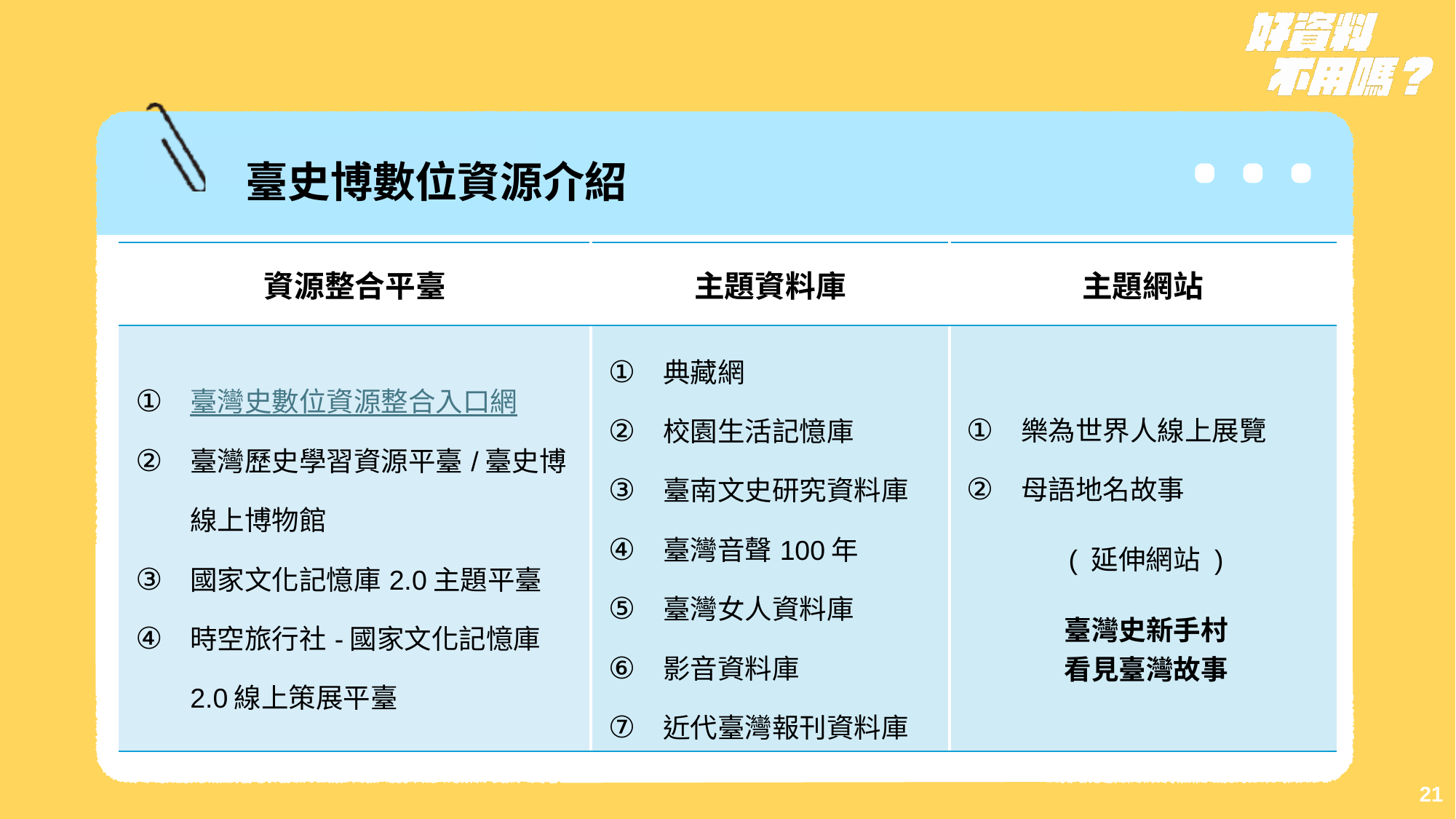

臺史博數位資源介紹
| 資源整合平臺 | 主題資料庫 | 主題網站 |
| --- | --- | --- |
| 臺灣史數位資源整合入口網 臺灣歷史學習資源平臺/臺史博線上博物館 國家文化記憶庫2.0主題平臺 時空旅行社-國家文化記憶庫2.0線上策展平臺 | 典藏網 校園生活記憶庫 臺南文史研究資料庫 臺灣音聲100年 臺灣女人資料庫 影音資料庫 近代臺灣報刊資料庫 | 樂為世界人線上展覽 母語地名故事 ( 延伸網站 ) 臺灣史新手村 看見臺灣故事 |